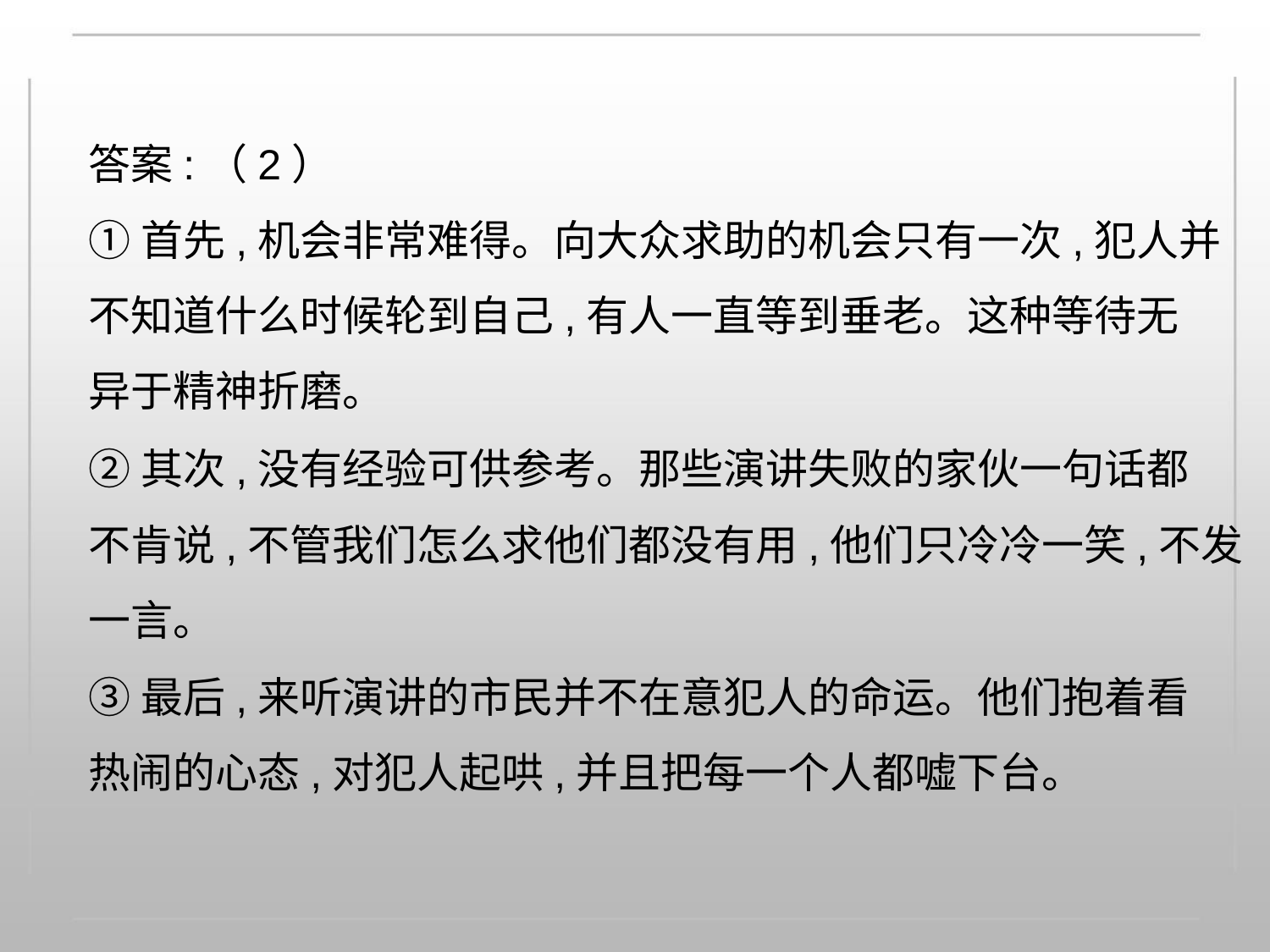

答案:（2）
①首先,机会非常难得。向大众求助的机会只有一次,犯人并
不知道什么时候轮到自己,有人一直等到垂老。这种等待无
异于精神折磨。
②其次,没有经验可供参考。那些演讲失败的家伙一句话都
不肯说,不管我们怎么求他们都没有用,他们只冷冷一笑,不发
一言。
③最后,来听演讲的市民并不在意犯人的命运。他们抱着看
热闹的心态,对犯人起哄,并且把每一个人都嘘下台。